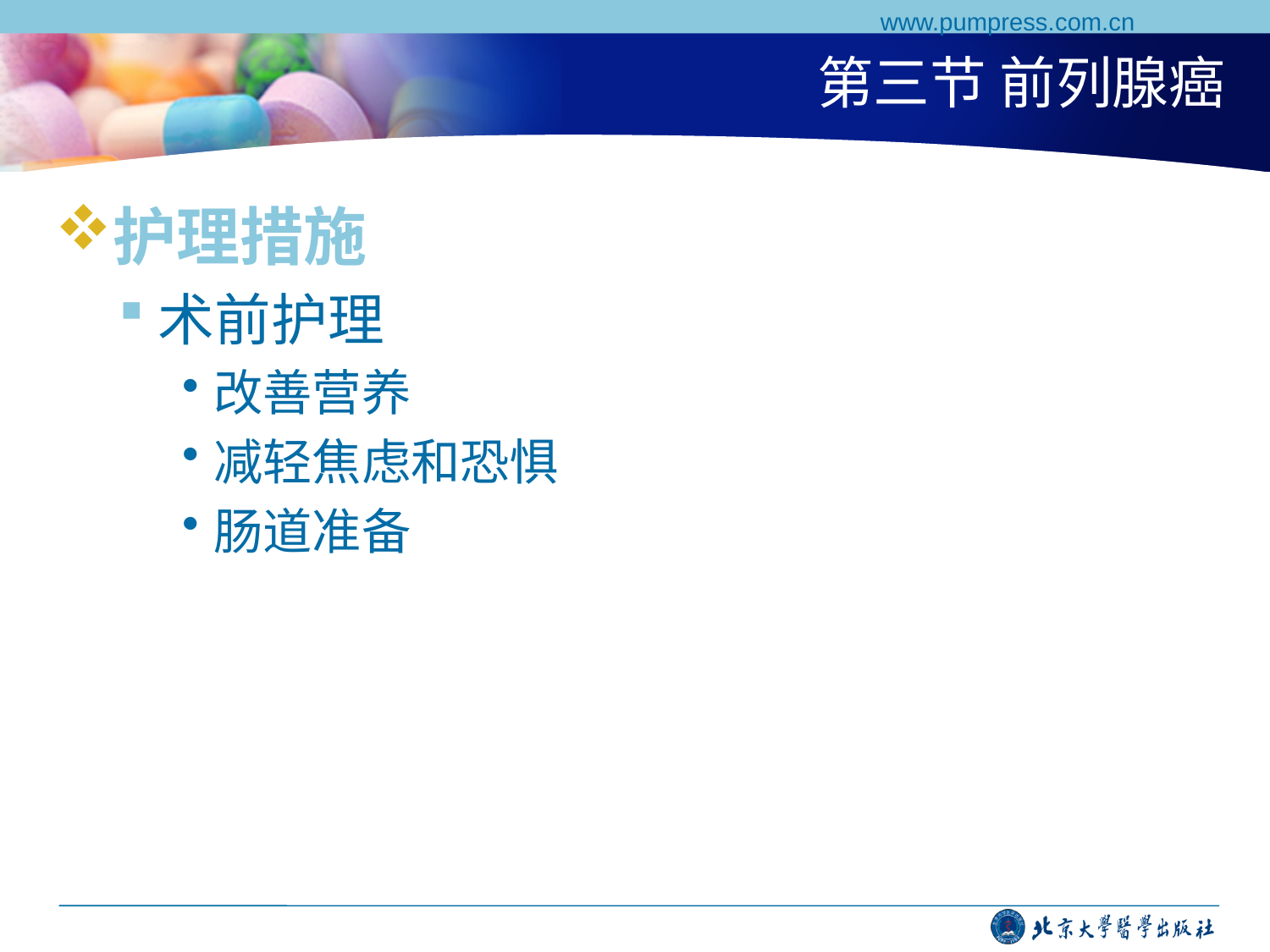

www.pumpress.com.cn
# 第三节 前列腺癌
护理措施
术前护理
改善营养
减轻焦虑和恐惧
肠道准备